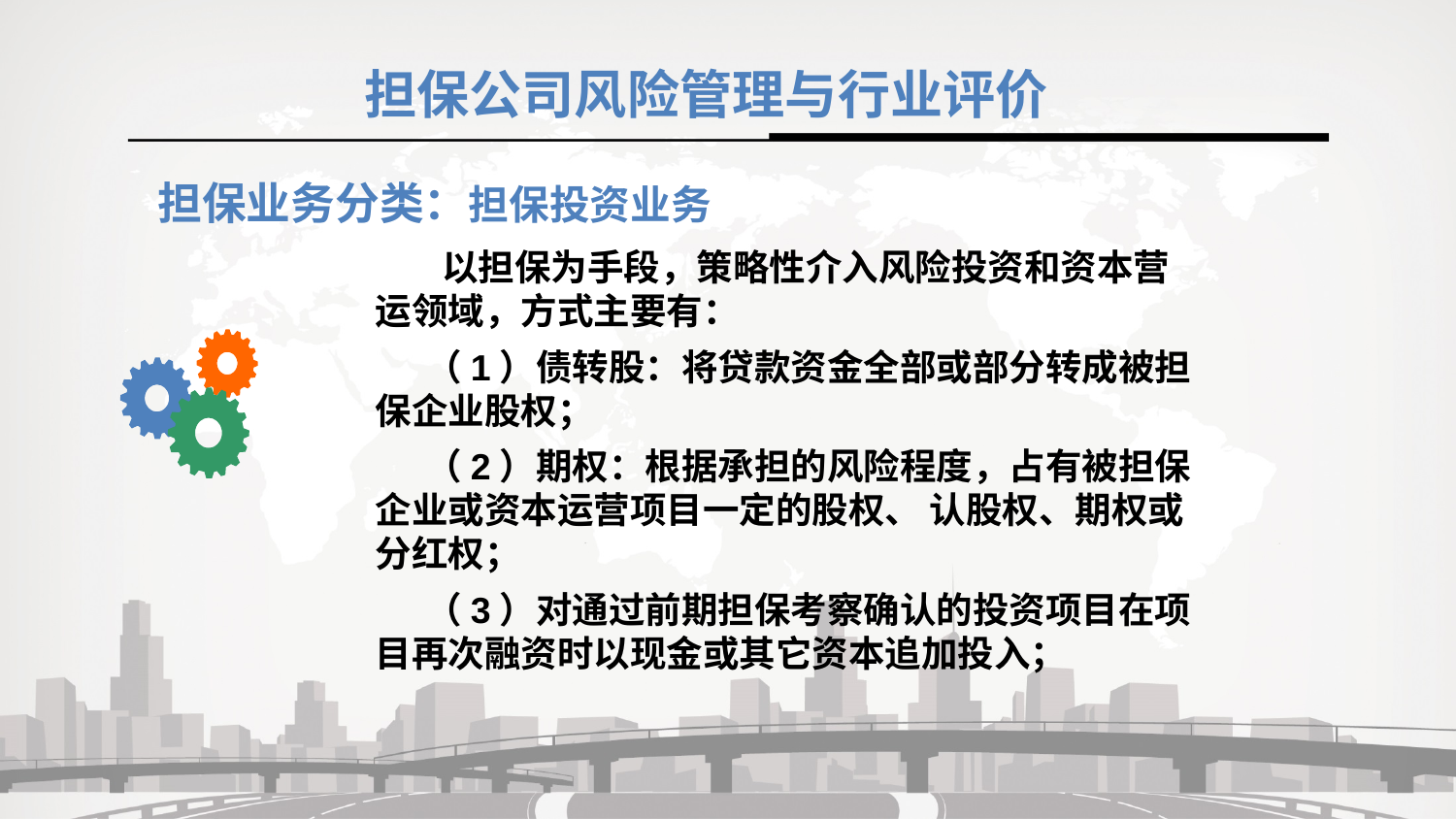

担保公司风险管理与行业评价
担保业务分类：担保投资业务
       以担保为手段，策略性介入风险投资和资本营运领域，方式主要有：
     （1）债转股：将贷款资金全部或部分转成被担保企业股权；
     （2）期权：根据承担的风险程度，占有被担保企业或资本运营项目一定的股权、 认股权、期权或分红权；
     （3）对通过前期担保考察确认的投资项目在项目再次融资时以现金或其它资本追加投入；